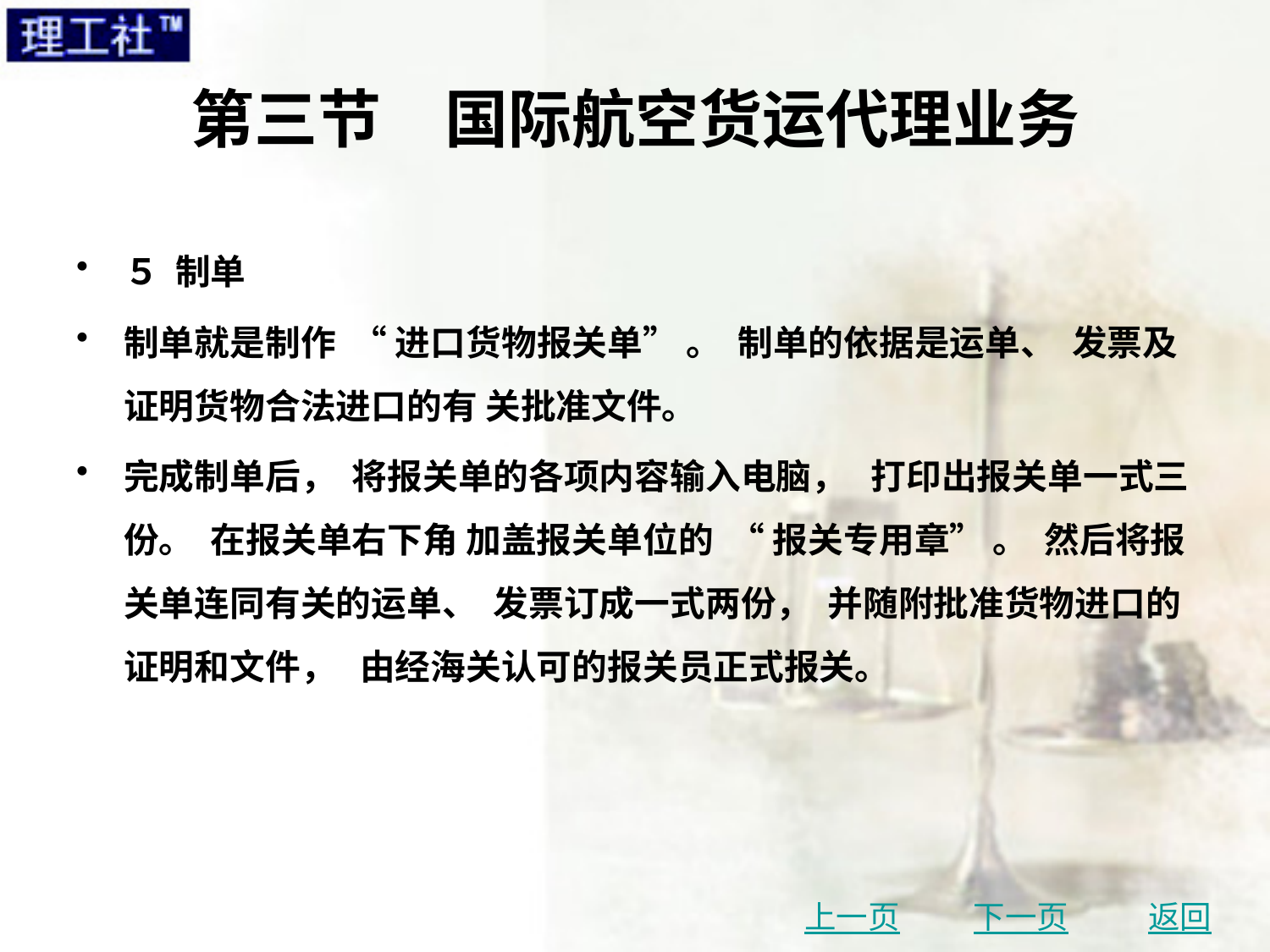

# 第三节　国际航空货运代理业务
５  制单
制单就是制作  “ 进口货物报关单” 。  制单的依据是运单、  发票及证明货物合法进口的有 关批准文件。
完成制单后，  将报关单的各项内容输入电脑，   打印出报关单一式三份。  在报关单右下角 加盖报关单位的  “ 报关专用章” 。  然后将报关单连同有关的运单、  发票订成一式两份，  并随附批准货物进口的证明和文件，   由经海关认可的报关员正式报关。

上一页
下一页
返回